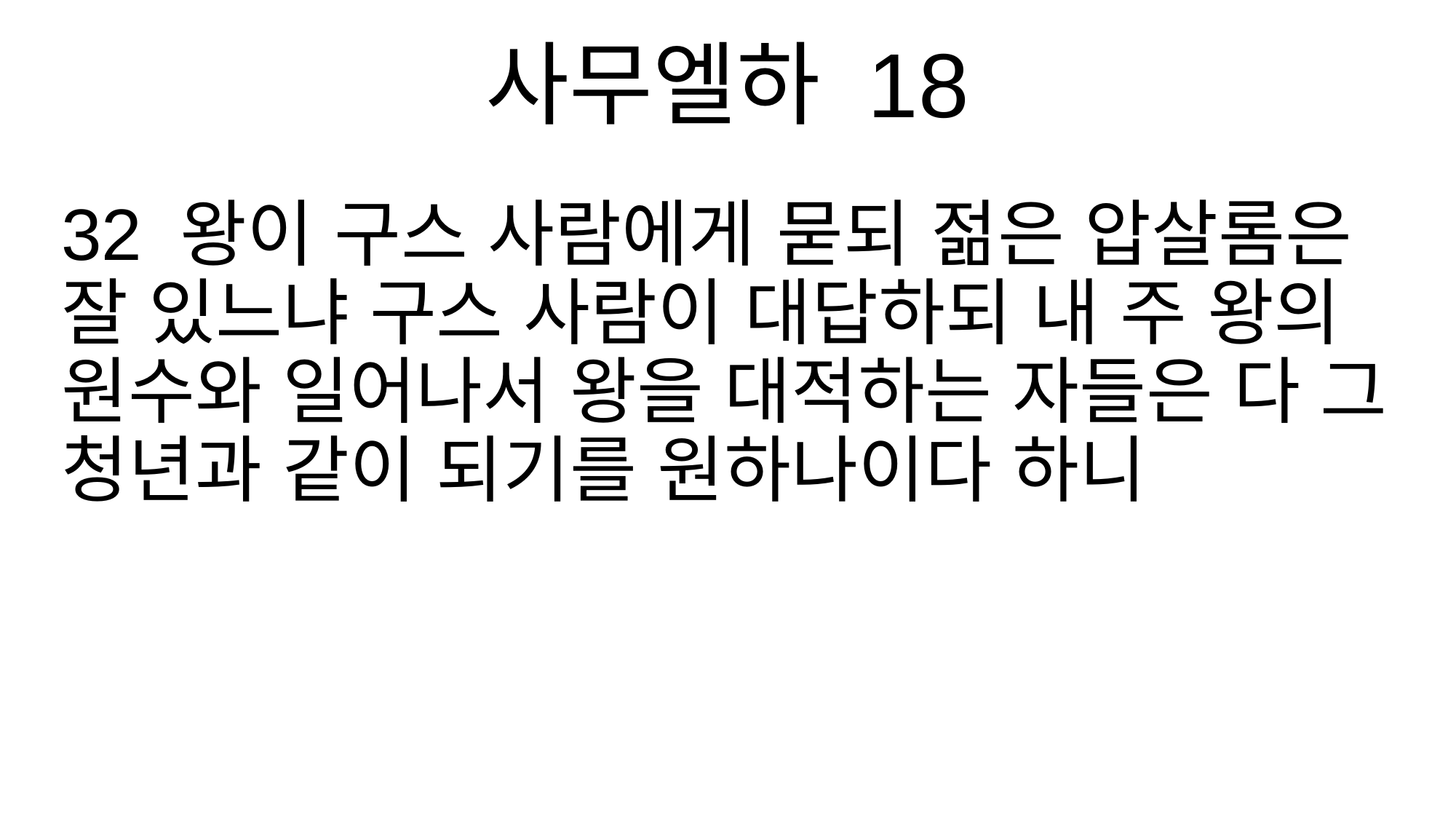

사무엘하 18
32 왕이 구스 사람에게 묻되 젊은 압살롬은 잘 있느냐 구스 사람이 대답하되 내 주 왕의 원수와 일어나서 왕을 대적하는 자들은 다 그 청년과 같이 되기를 원하나이다 하니